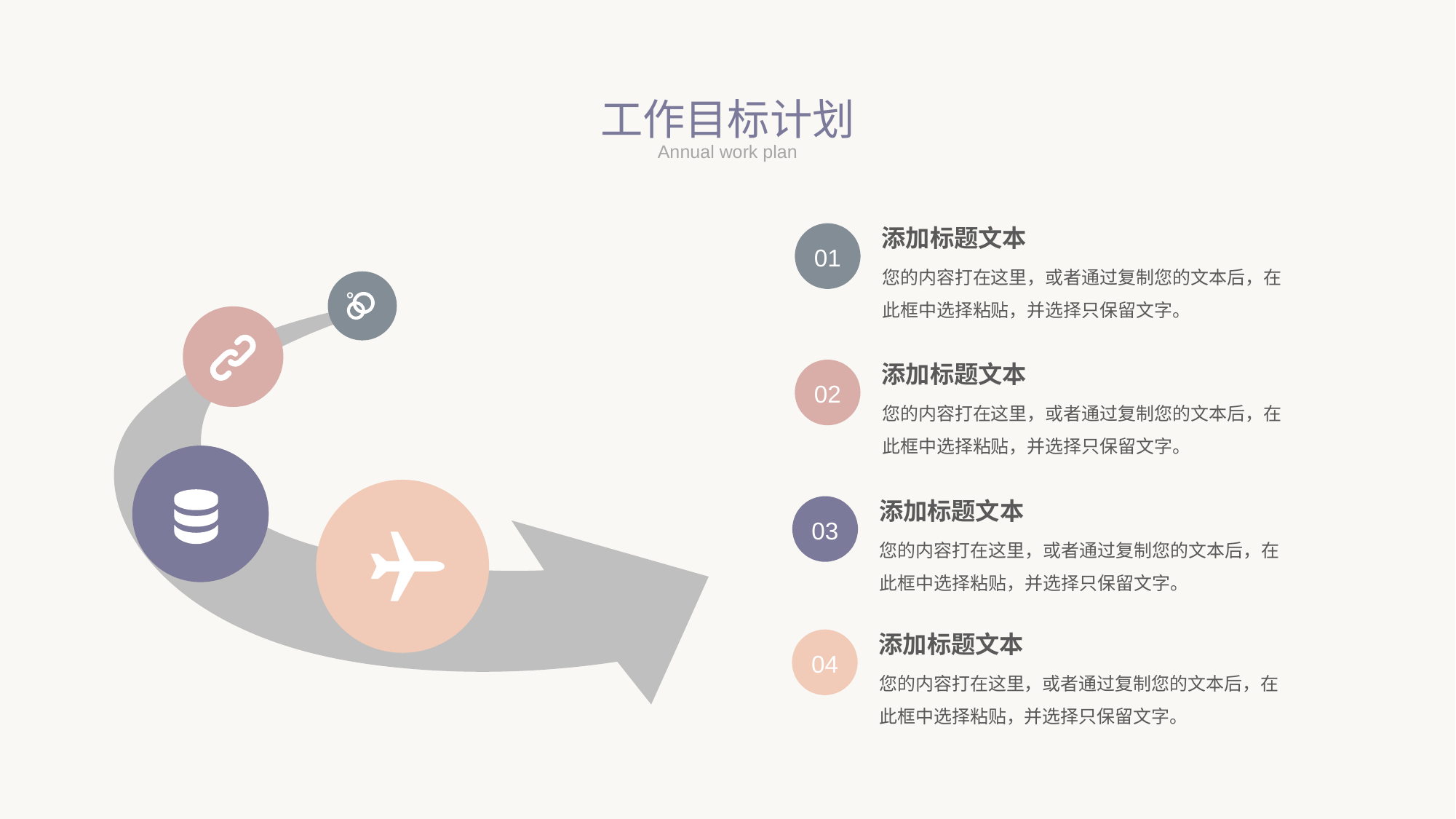

工作目标计划
Annual work plan
添加标题文本

01
您的内容打在这里，或者通过复制您的文本后，在此框中选择粘贴，并选择只保留文字。

添加标题文本

02
您的内容打在这里，或者通过复制您的文本后，在此框中选择粘贴，并选择只保留文字。

添加标题文本

03
您的内容打在这里，或者通过复制您的文本后，在此框中选择粘贴，并选择只保留文字。

添加标题文本

04
您的内容打在这里，或者通过复制您的文本后，在此框中选择粘贴，并选择只保留文字。